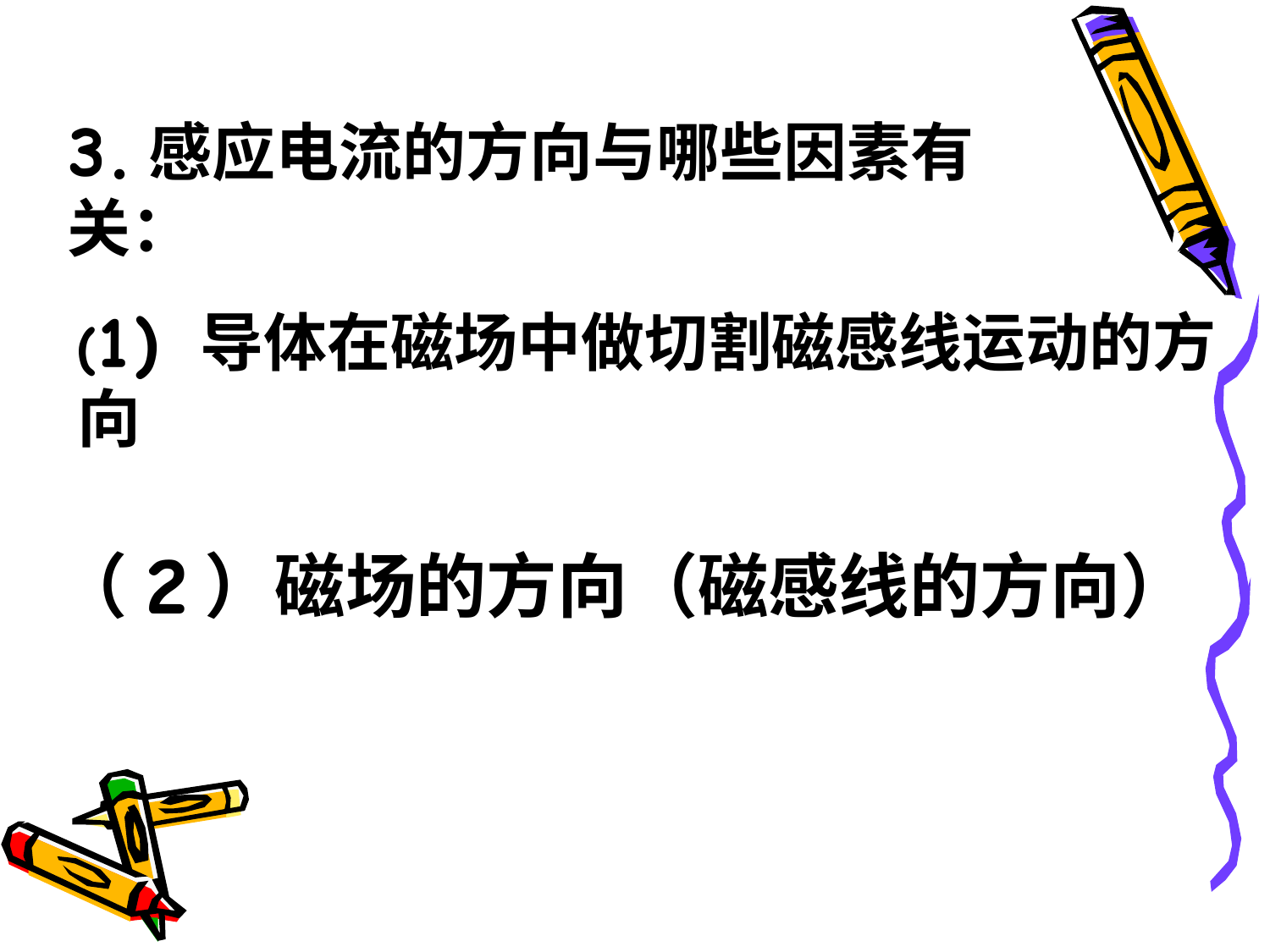

3.感应电流的方向与哪些因素有关：
(1) 导体在磁场中做切割磁感线运动的方向
（2）磁场的方向（磁感线的方向）